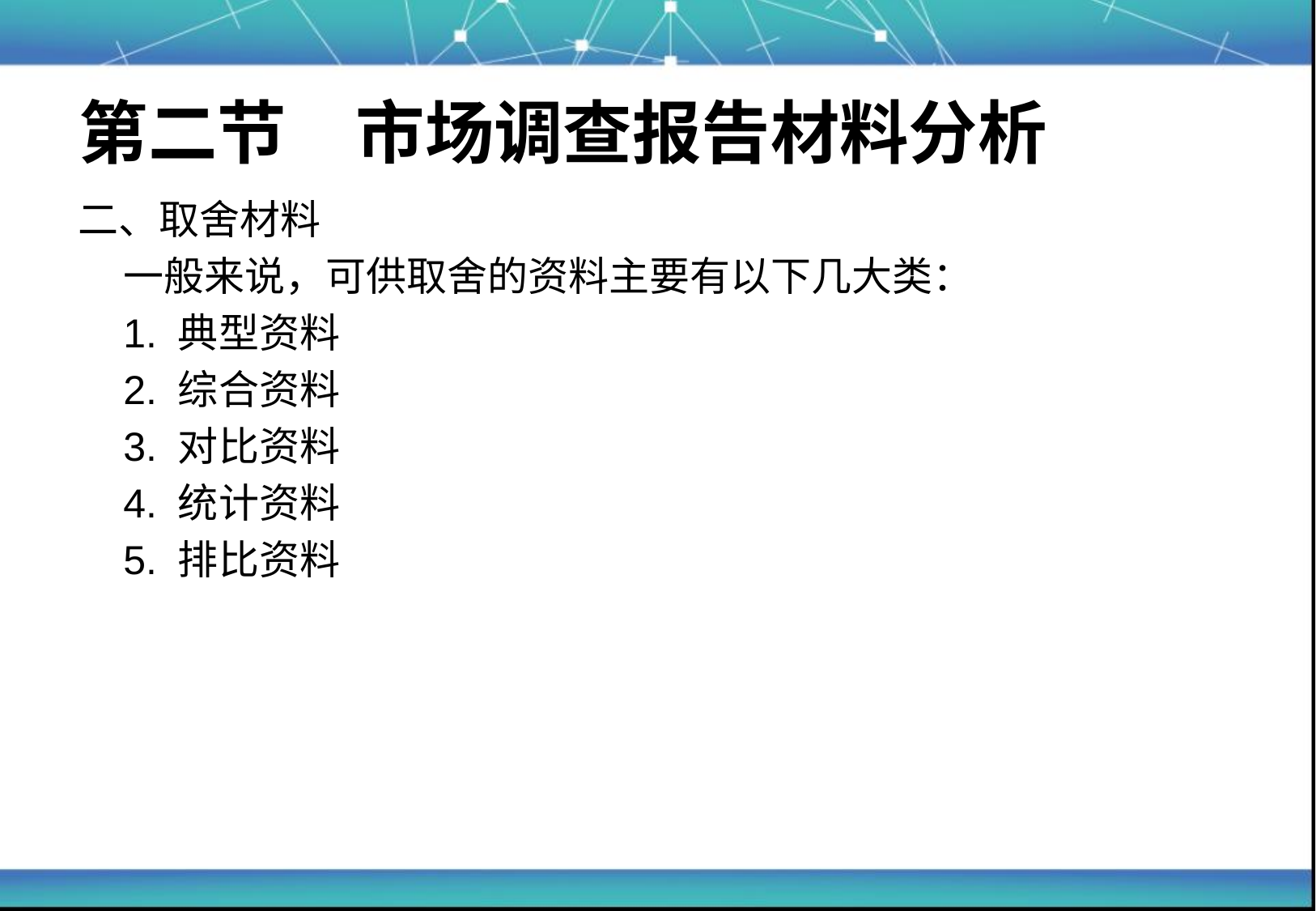

# 第二节　市场调查报告材料分析
二、取舍材料
	一般来说，可供取舍的资料主要有以下几大类：
	1. 典型资料
	2. 综合资料
	3. 对比资料
	4. 统计资料
	5. 排比资料